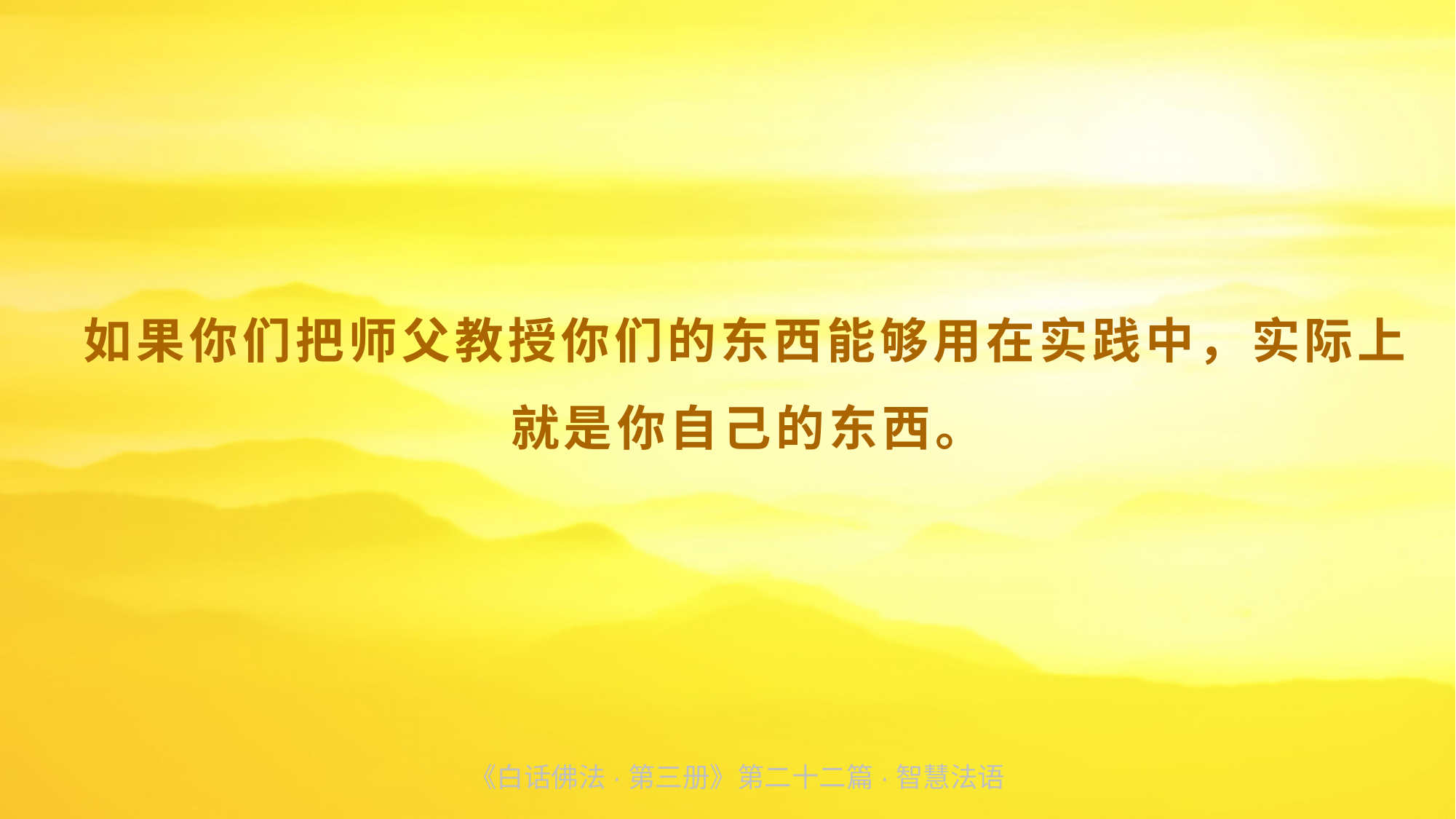

如果你们把师父教授你们的东西能够用在实践中，实际上就是你自己的东西。
  《白话佛法·第三册》第二十二篇·智慧法语